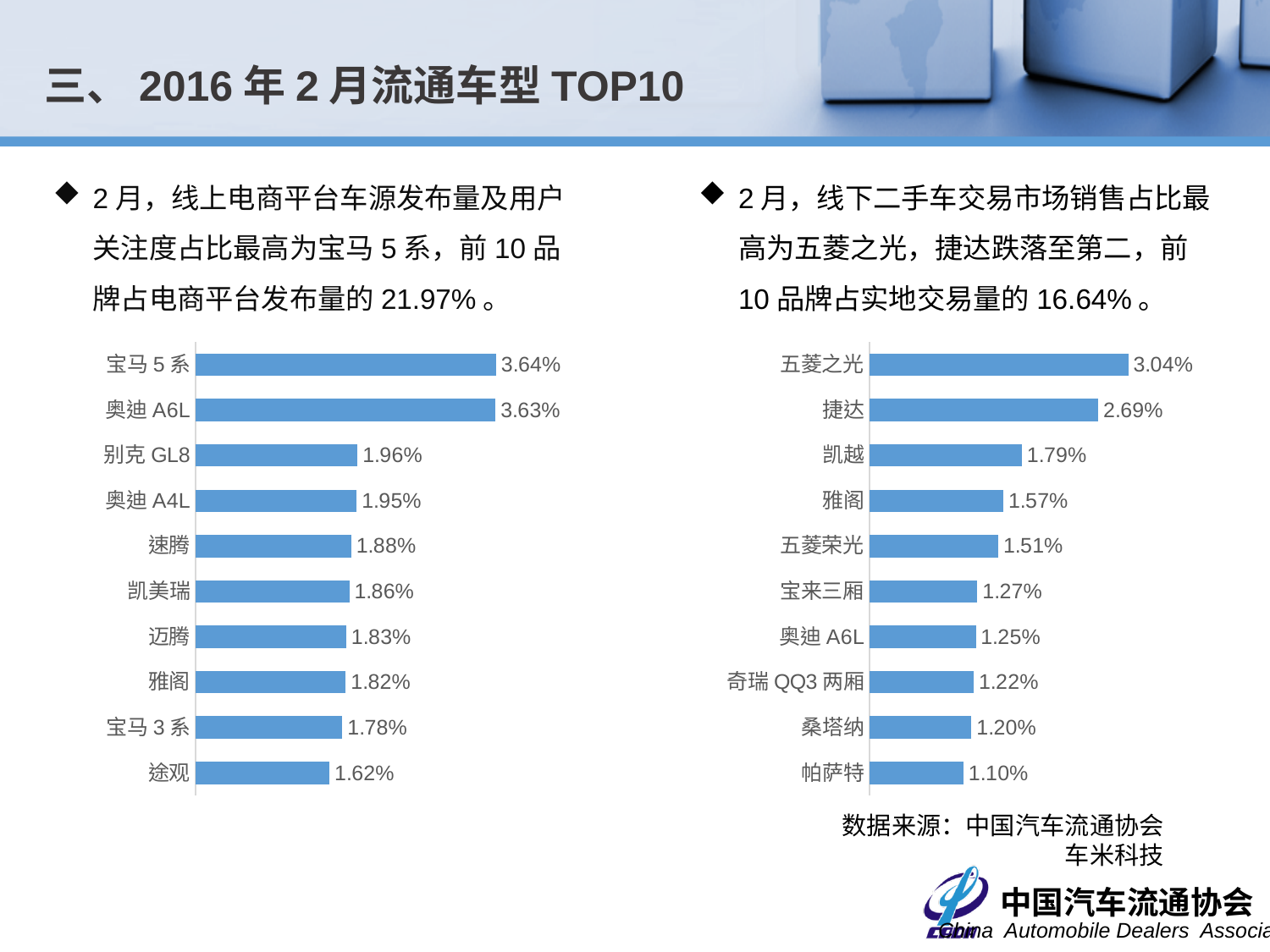

三、2016年2月流通车型TOP10
2月，线上电商平台车源发布量及用户关注度占比最高为宝马5系，前10品牌占电商平台发布量的21.97%。
2月，线下二手车交易市场销售占比最高为五菱之光，捷达跌落至第二，前10品牌占实地交易量的16.64%。

### Chart

| Category | 占比 |
|---|---|
| 宝马5系 | 0.03638315638792797 |
| 奥迪A6L | 0.036323511869259216 |
| 别克GL8 | 0.01962304664201361 |
| 奥迪A4L | 0.019503757604676143 |
| 速腾 | 0.01884766789932006 |
| 凯美瑞 | 0.018609089824645125 |
| 迈腾 | 0.01825122271263272 |
| 雅阁 | 0.018191578193963984 |
| 宝马3系 | 0.017774066563282835 |
| 途观 | 0.01622330907789574 |

### Chart

| Category | 占比 |
|---|---|
| 五菱之光 | 0.03038051404435858 |
| 捷达 | 0.026857586605299553 |
| 凯越 | 0.017898744246832216 |
| 雅阁 | 0.015720590185048403 |
| 五菱荣光 | 0.015114495141769421 |
| 宝来三厢 | 0.012671174498551062 |
| 奥迪A6L | 0.012481769797526384 |
| 奇瑞QQ3两厢 | 0.012235543686194292 |
| 桑塔纳 | 0.011970377104759743 |
| 帕萨特 | 0.011042294069738817 |
数据来源：中国汽车流通协会
车米科技